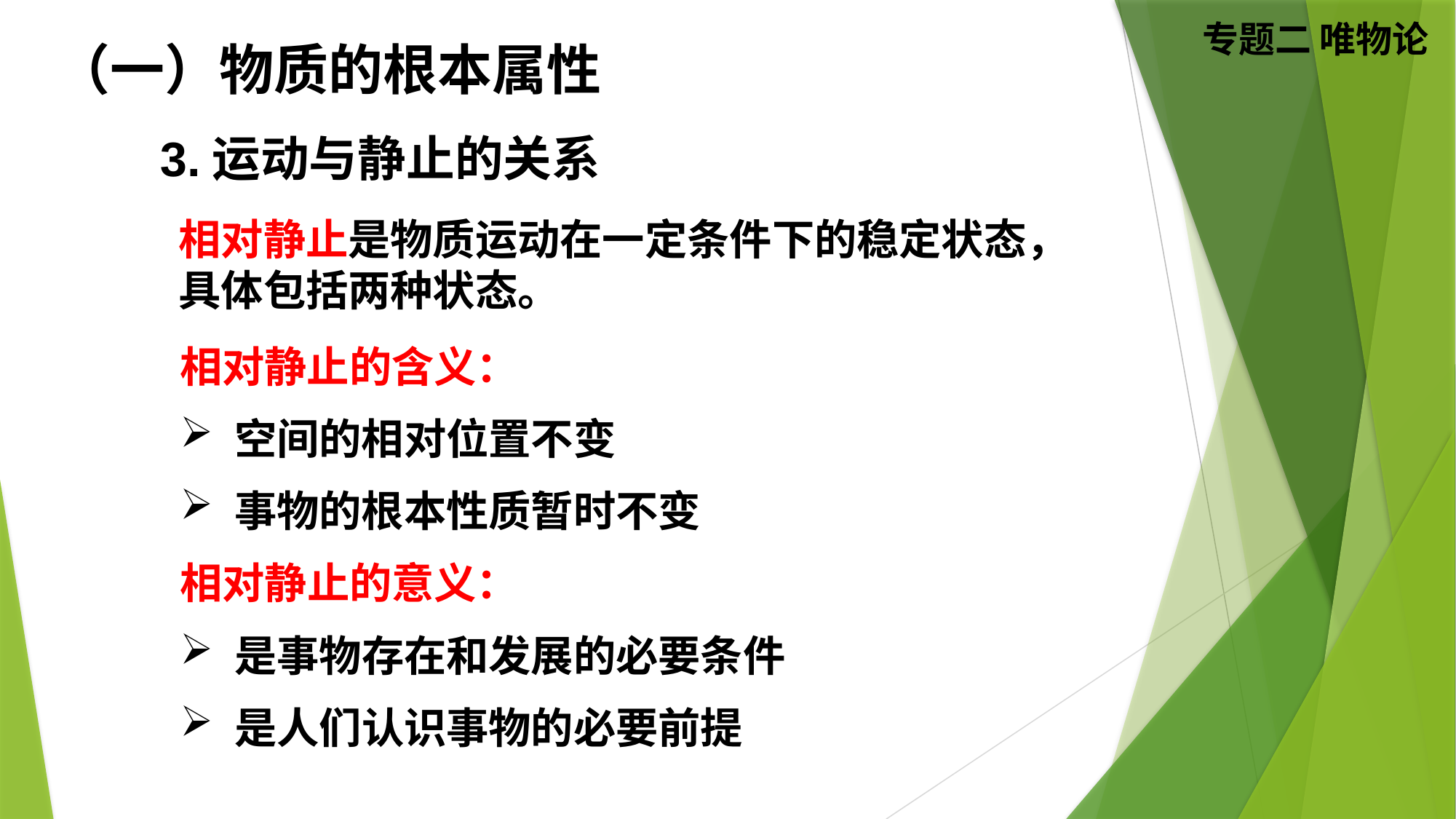

（一）物质的根本属性
3.运动与静止的关系
相对静止是物质运动在一定条件下的稳定状态，具体包括两种状态。
相对静止的含义：
空间的相对位置不变
事物的根本性质暂时不变
相对静止的意义：
是事物存在和发展的必要条件
是人们认识事物的必要前提